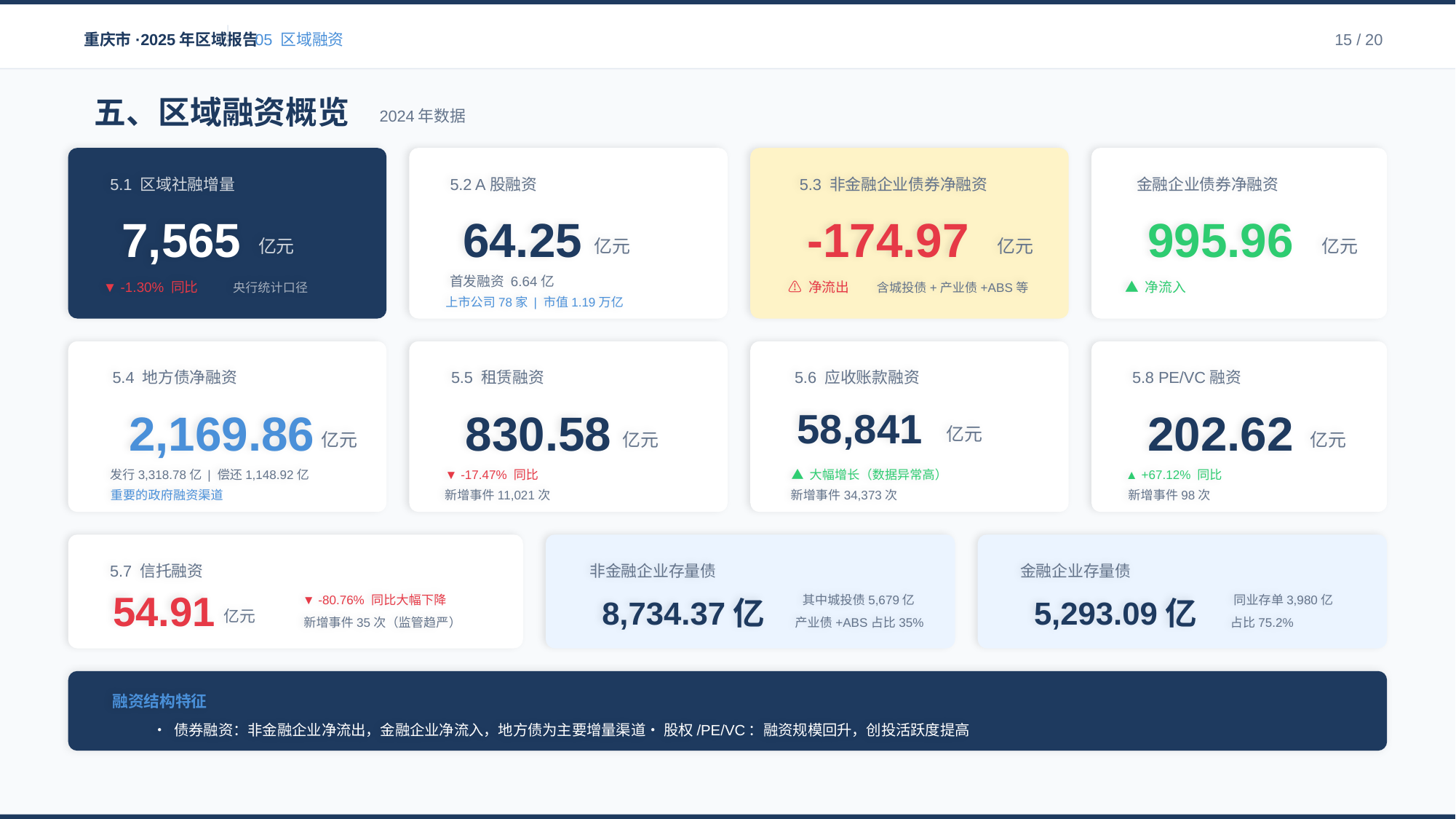

重庆市·2025年区域报告
05 区域融资
15 / 20

五、区域融资概览
2024年数据

5.1 区域社融增量
7,565
亿元
▼ -1.30% 同比
央行统计口径

5.2 A股融资
64.25
亿元
首发融资 6.64亿
上市公司78家 | 市值1.19万亿

5.3 非金融企业债券净融资
-174.97
亿元
⚠️ 净流出
含城投债+产业债+ABS等

金融企业债券净融资
995.96
亿元
▲ 净流入

5.4 地方债净融资
2,169.86
亿元
发行3,318.78亿 | 偿还1,148.92亿
重要的政府融资渠道

5.5 租赁融资
830.58
亿元
▼ -17.47% 同比
新增事件11,021次

5.6 应收账款融资
58,841
亿元
▲ 大幅增长（数据异常高）
新增事件34,373次

5.8 PE/VC融资
202.62
亿元
▲ +67.12% 同比
新增事件98次

5.7 信托融资
54.91
▼ -80.76% 同比大幅下降
亿元
新增事件35次（监管趋严）

非金融企业存量债
其中城投债5,679亿
8,734.37亿
产业债+ABS占比35%

金融企业存量债
同业存单3,980亿
5,293.09亿
占比75.2%

融资结构特征
• 债券融资：非金融企业净流出，金融企业净流入，地方债为主要增量渠道• 股权/PE/VC：融资规模回升，创投活跃度提高